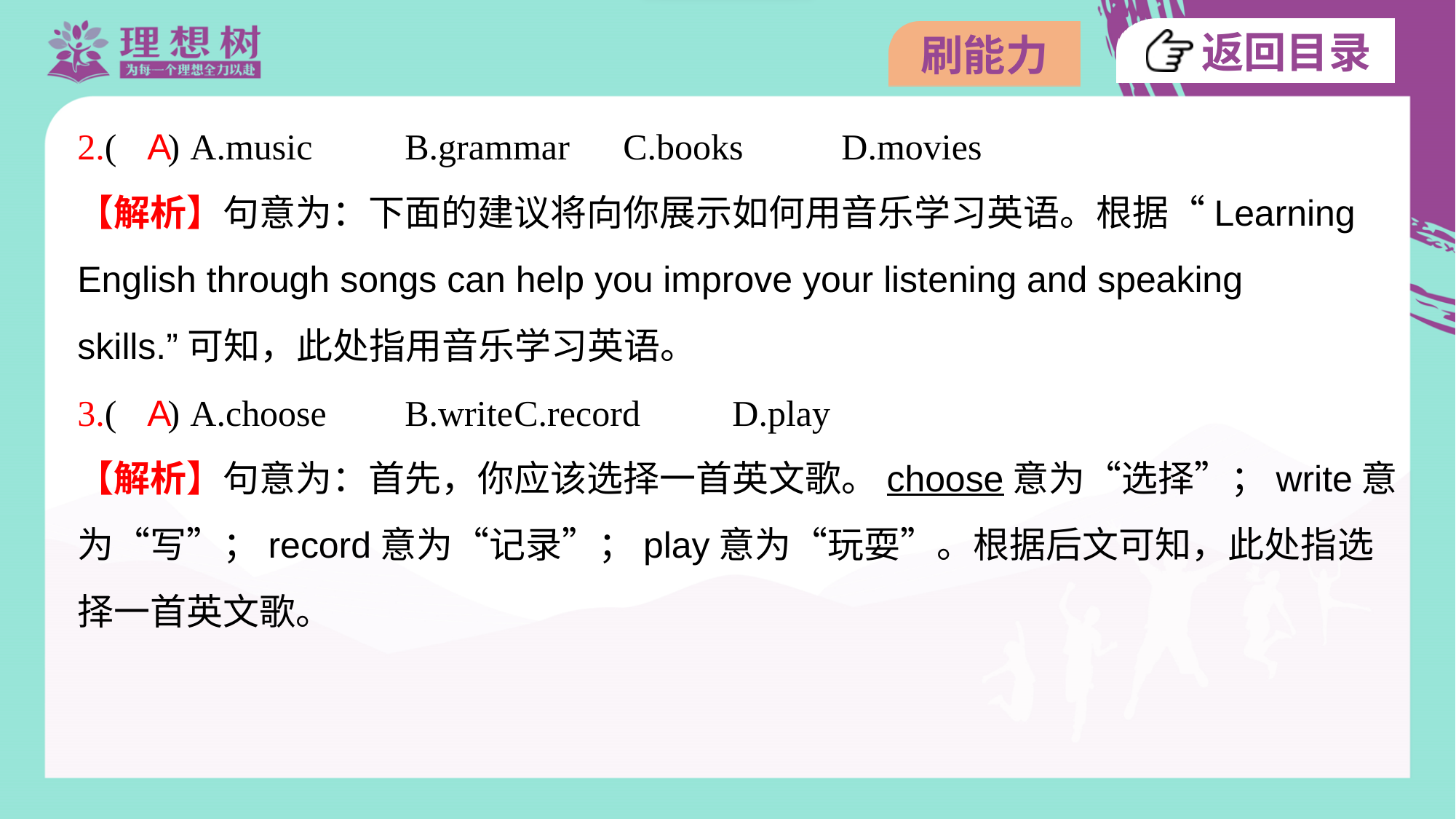

2.(     ) A.music	B.grammar	C.books	D.movies
A
【解析】句意为：下面的建议将向你展示如何用音乐学习英语。根据“Learning
English through songs can help you improve your listening and speaking
skills.”可知，此处指用音乐学习英语。
3.(     ) A.choose	B.write	C.record	D.play
A
【解析】句意为：首先，你应该选择一首英文歌。choose意为“选择”；write意
为“写”；record意为“记录”；play意为“玩耍”。根据后文可知，此处指选
择一首英文歌。